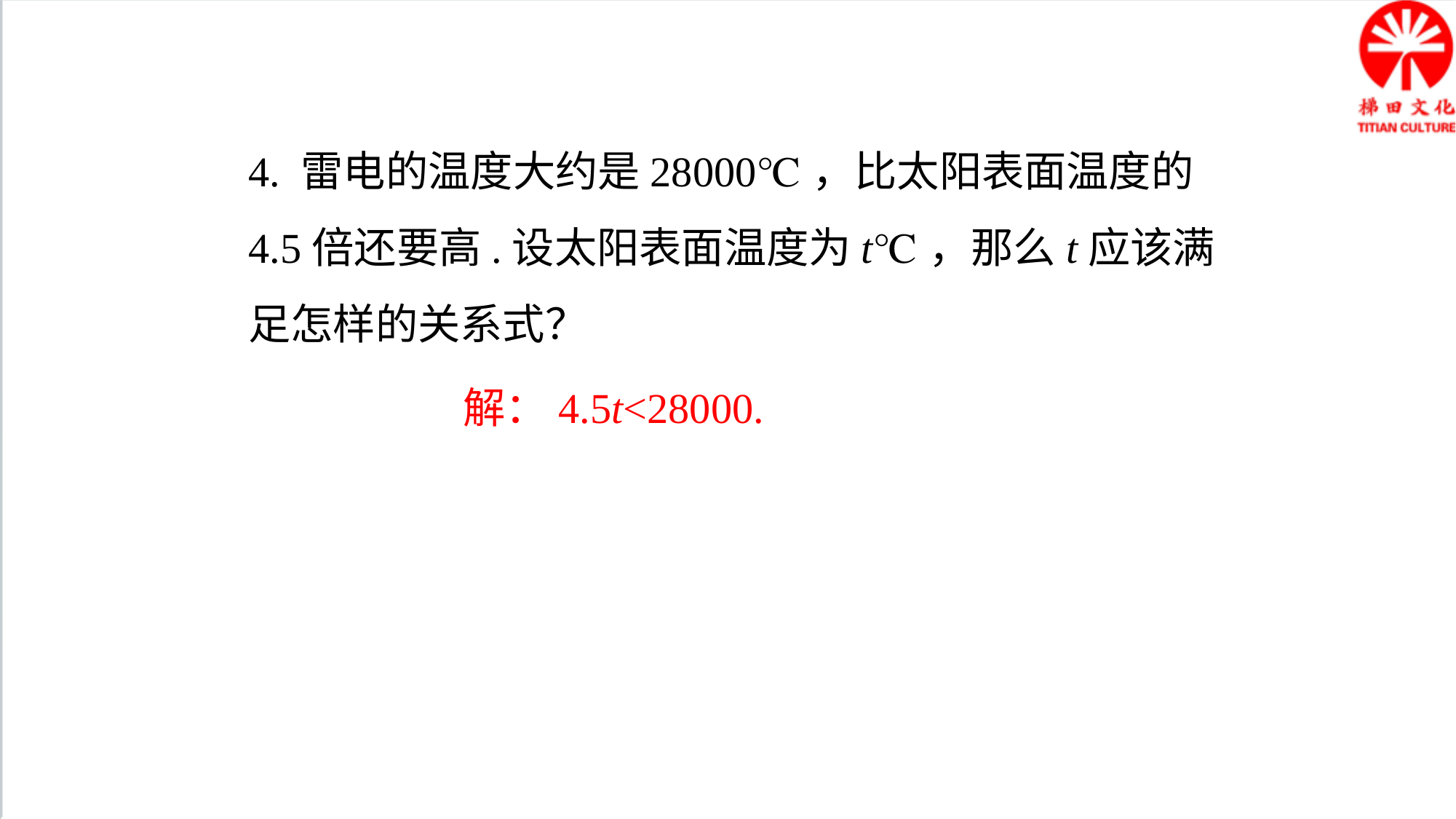

4. 雷电的温度大约是28000℃，比太阳表面温度的4.5倍还要高.设太阳表面温度为t℃，那么t应该满足怎样的关系式？
解：4.5t<28000.